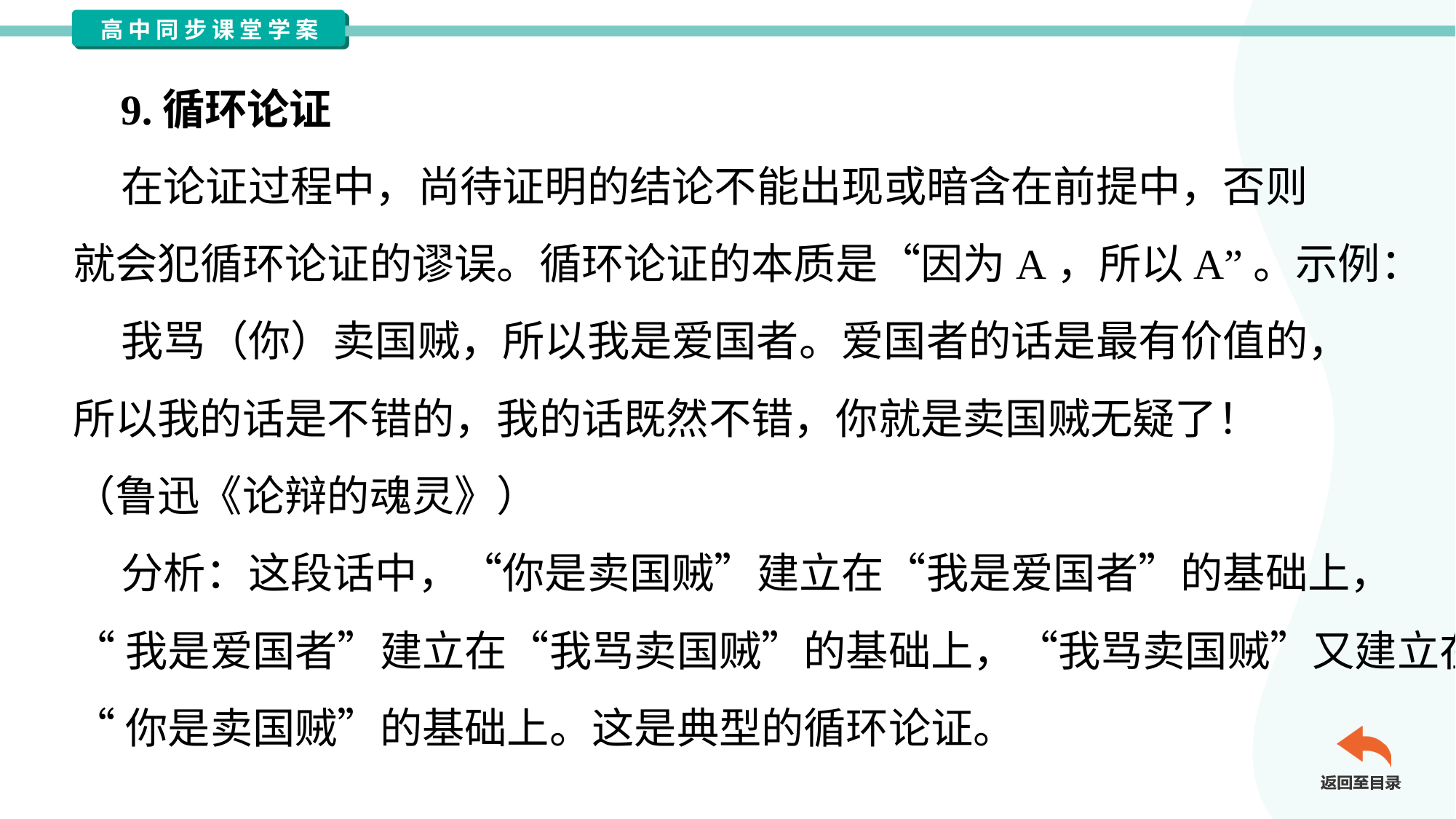

9.循环论证
    在论证过程中，尚待证明的结论不能出现或暗含在前提中，否则
就会犯循环论证的谬误。循环论证的本质是“因为A，所以A”。示例：
    我骂（你）卖国贼，所以我是爱国者。爱国者的话是最有价值的，
所以我的话是不错的，我的话既然不错，你就是卖国贼无疑了！
（鲁迅《论辩的魂灵》）
    分析：这段话中，“你是卖国贼”建立在“我是爱国者”的基础上，
“我是爱国者”建立在“我骂卖国贼”的基础上，“我骂卖国贼”又建立在
“你是卖国贼”的基础上。这是典型的循环论证。